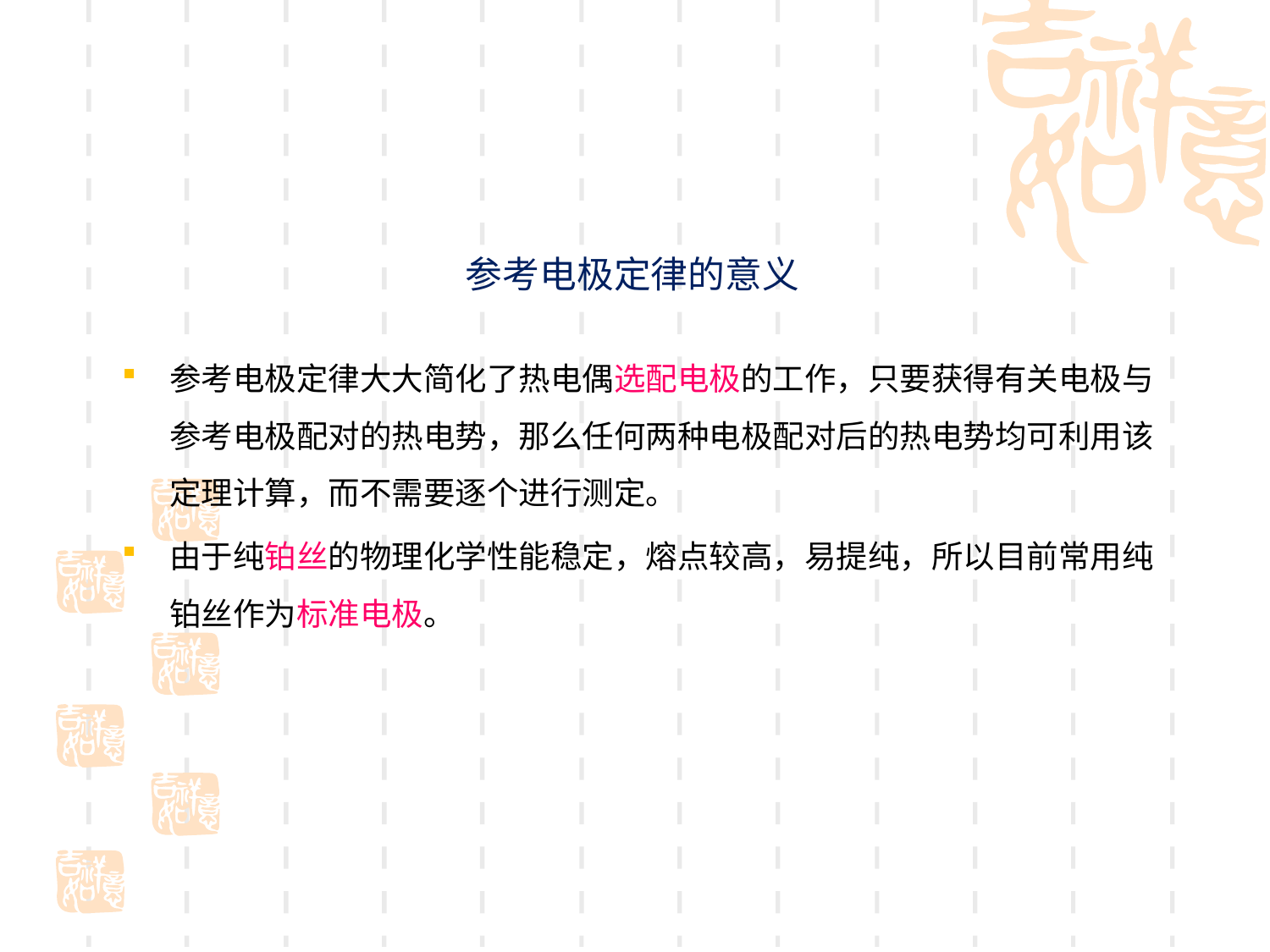

# 参考电极定律的意义
参考电极定律大大简化了热电偶选配电极的工作，只要获得有关电极与参考电极配对的热电势，那么任何两种电极配对后的热电势均可利用该定理计算，而不需要逐个进行测定。
由于纯铂丝的物理化学性能稳定，熔点较高，易提纯，所以目前常用纯铂丝作为标准电极。
18